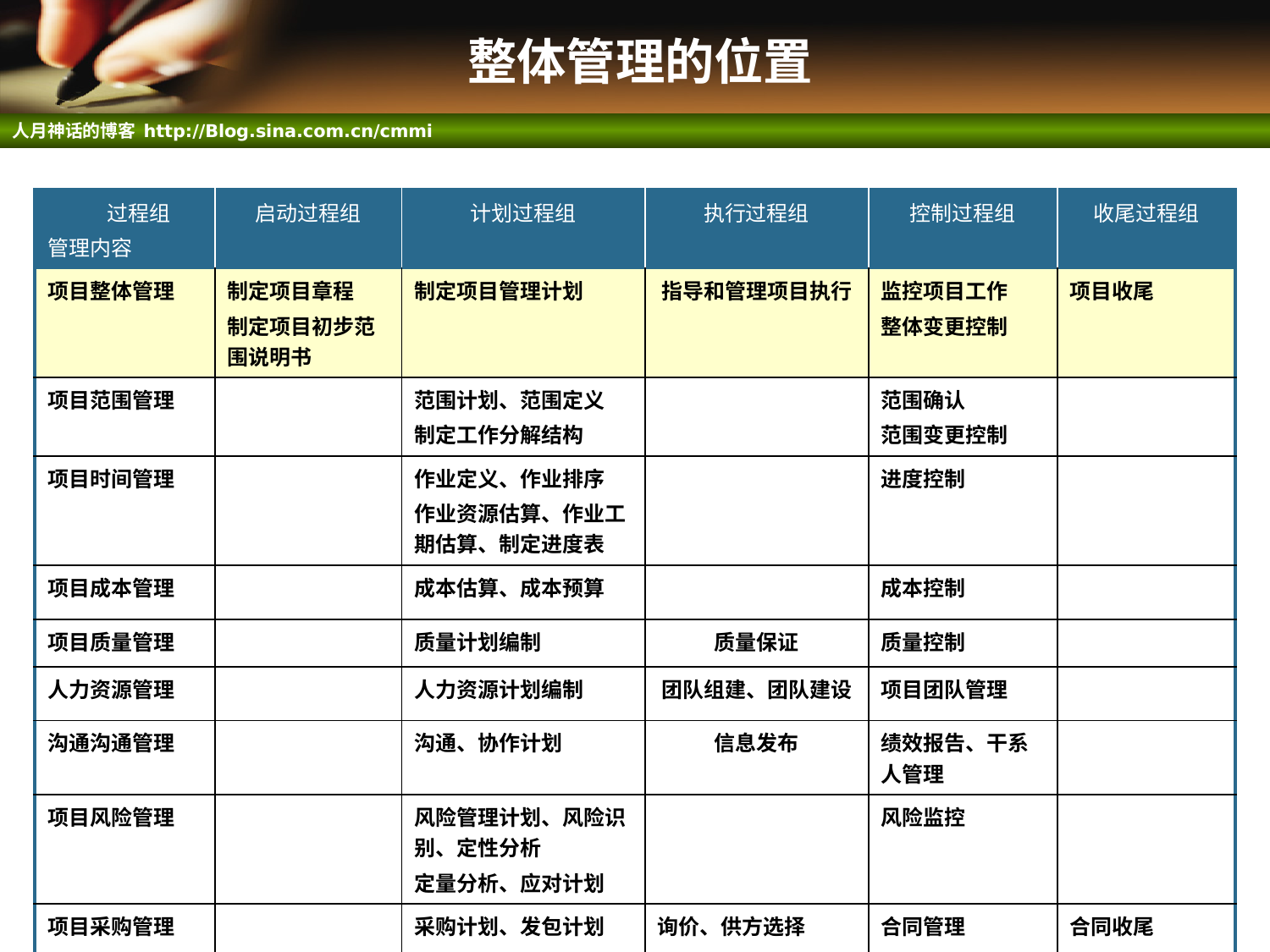

# 整体管理的位置
| 过程组 管理内容 | 启动过程组 | 计划过程组 | 执行过程组 | 控制过程组 | 收尾过程组 |
| --- | --- | --- | --- | --- | --- |
| 项目整体管理 | 制定项目章程 制定项目初步范围说明书 | 制定项目管理计划 | 指导和管理项目执行 | 监控项目工作 整体变更控制 | 项目收尾 |
| 项目范围管理 |  | 范围计划、范围定义 制定工作分解结构 |  | 范围确认 范围变更控制 |  |
| 项目时间管理 |  | 作业定义、作业排序 作业资源估算、作业工期估算、制定进度表 |  | 进度控制 |  |
| 项目成本管理 |  | 成本估算、成本预算 |  | 成本控制 |  |
| 项目质量管理 |  | 质量计划编制 | 质量保证 | 质量控制 |  |
| 人力资源管理 |  | 人力资源计划编制 | 团队组建、团队建设 | 项目团队管理 |  |
| 沟通沟通管理 |  | 沟通、协作计划 | 信息发布 | 绩效报告、干系人管理 |  |
| 项目风险管理 |  | 风险管理计划、风险识别、定性分析 定量分析、应对计划 |  | 风险监控 |  |
| 项目采购管理 |  | 采购计划、发包计划 | 询价、供方选择 | 合同管理 | 合同收尾 |